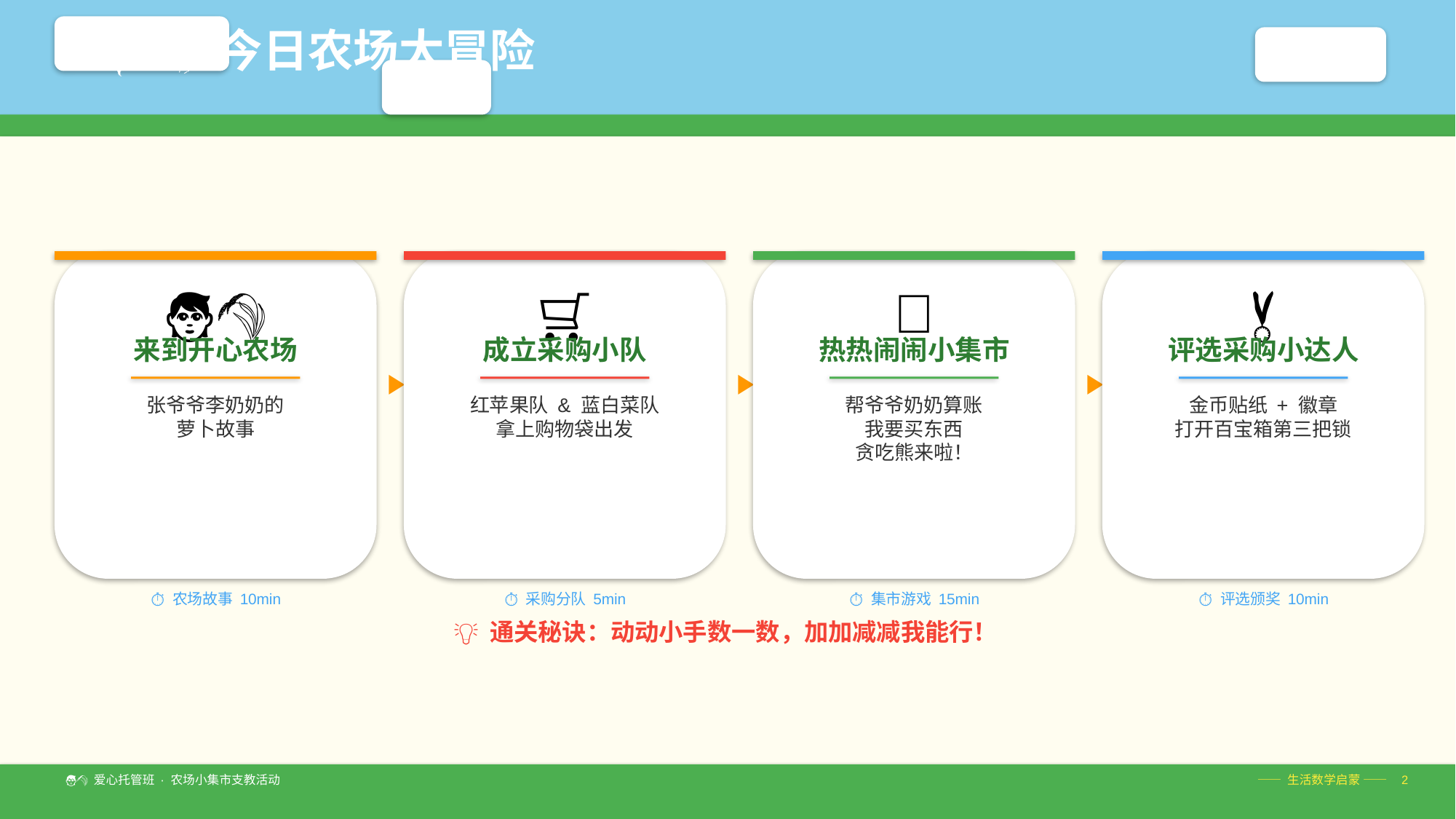

🗺️ 今日农场大冒险

🧑‍🌾
🛒
🧮
🏅
来到开心农场
成立采购小队
热热闹闹小集市
评选采购小达人
▶
▶
▶

张爷爷李奶奶的
萝卜故事
红苹果队 & 蓝白菜队
拿上购物袋出发
帮爷爷奶奶算账
我要买东西
贪吃熊来啦！
金币贴纸 + 徽章
打开百宝箱第三把锁
⏱ 农场故事 10min
⏱ 采购分队 5min
⏱ 集市游戏 15min
⏱ 评选颁奖 10min
💡 通关秘诀：动动小手数一数，加加减减我能行！

🧑‍🌾 爱心托管班 · 农场小集市支教活动
—— 生活数学启蒙 ——    2